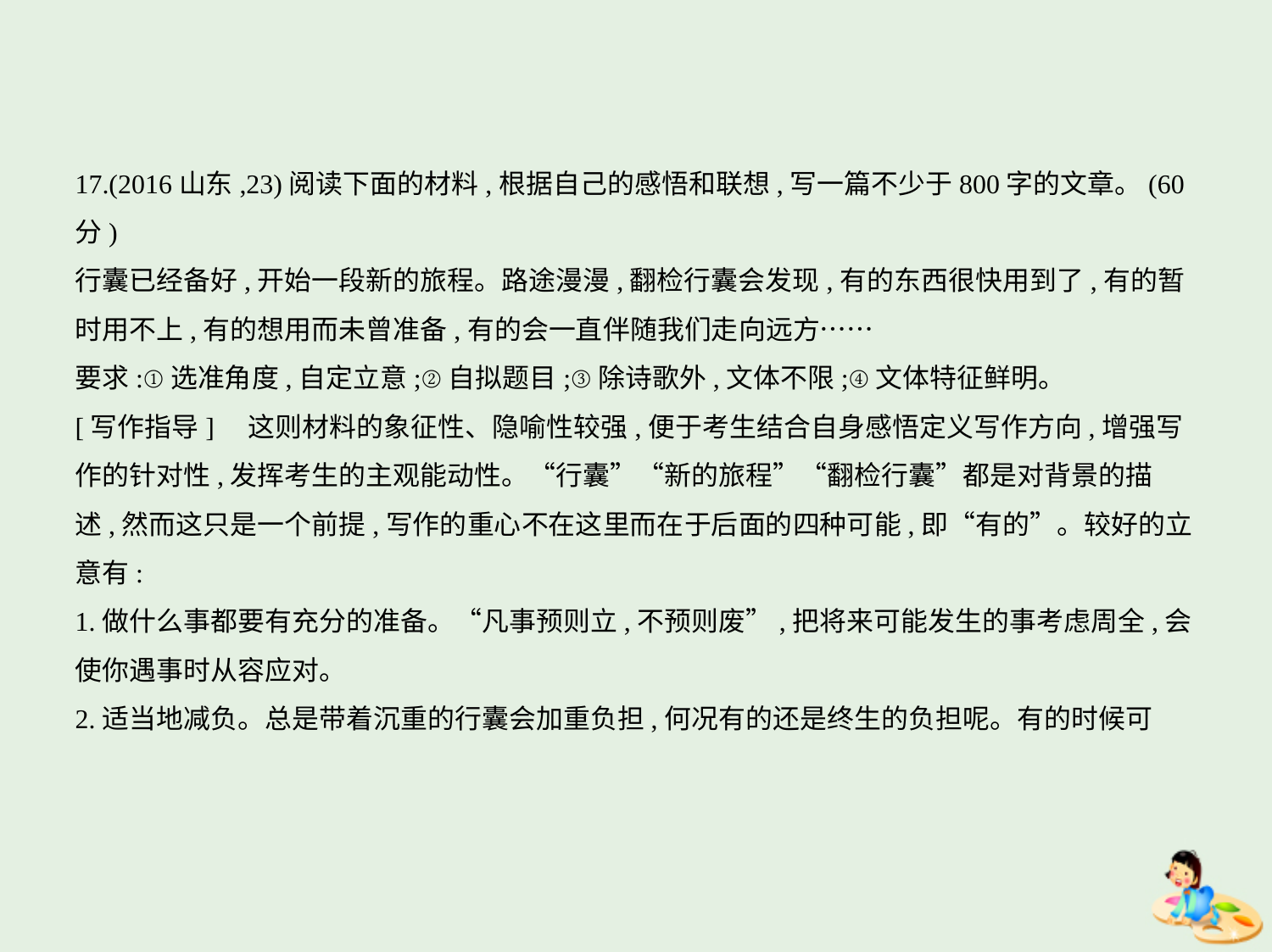

17.(2016山东,23)阅读下面的材料,根据自己的感悟和联想,写一篇不少于800字的文章。(60分)
行囊已经备好,开始一段新的旅程。路途漫漫,翻检行囊会发现,有的东西很快用到了,有的暂
时用不上,有的想用而未曾准备,有的会一直伴随我们走向远方……
要求:①选准角度,自定立意;②自拟题目;③除诗歌外,文体不限;④文体特征鲜明。
[写作指导]　这则材料的象征性、隐喻性较强,便于考生结合自身感悟定义写作方向,增强写
作的针对性,发挥考生的主观能动性。“行囊”“新的旅程”“翻检行囊”都是对背景的描
述,然而这只是一个前提,写作的重心不在这里而在于后面的四种可能,即“有的”。较好的立
意有:
1.做什么事都要有充分的准备。“凡事预则立,不预则废”,把将来可能发生的事考虑周全,会
使你遇事时从容应对。
2.适当地减负。总是带着沉重的行囊会加重负担,何况有的还是终生的负担呢。有的时候可